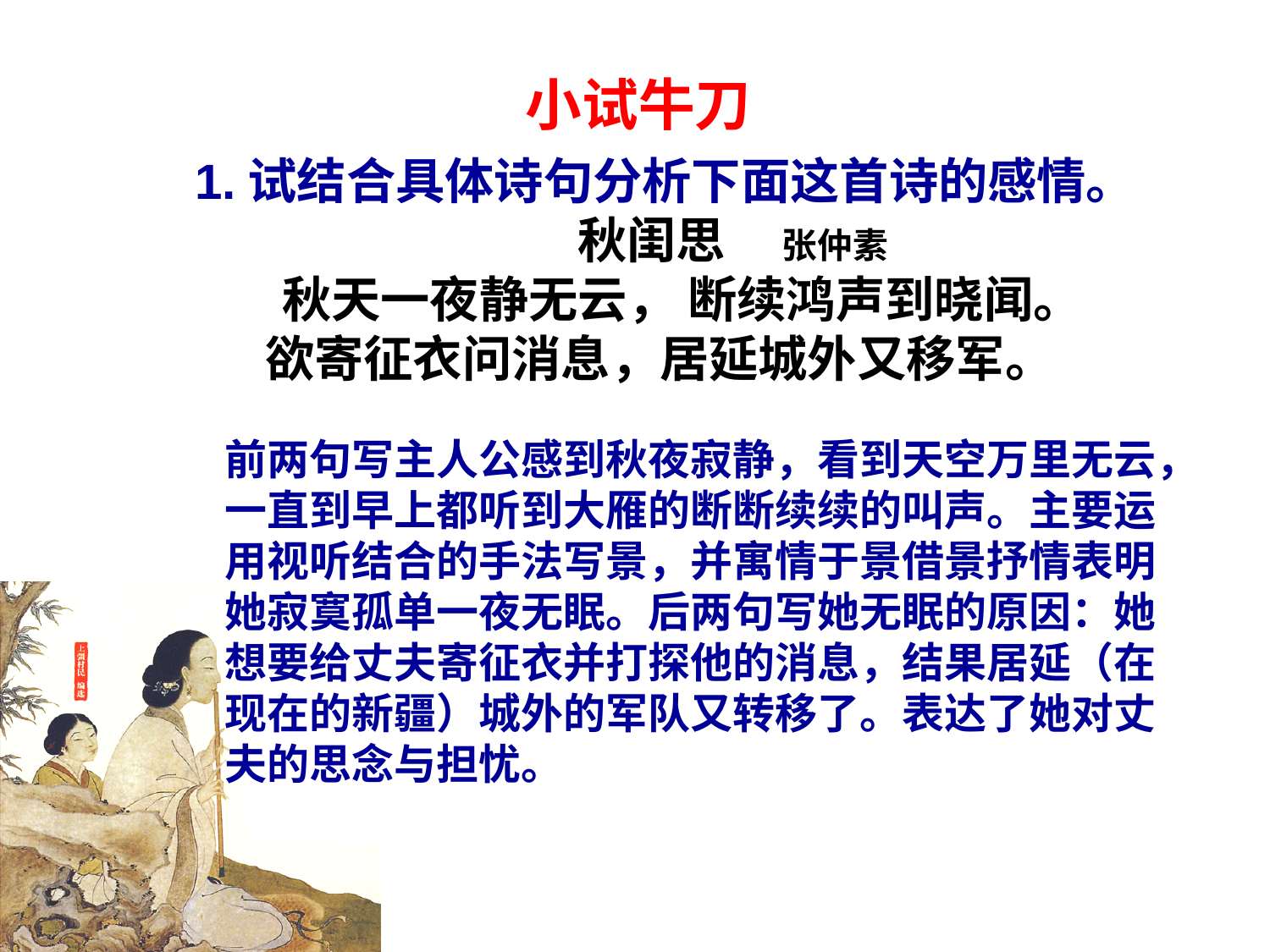

小试牛刀
1.试结合具体诗句分析下面这首诗的感情。
           秋闺思     张仲素
  秋天一夜静无云， 断续鸿声到晓闻。
 欲寄征衣问消息，居延城外又移军。
前两句写主人公感到秋夜寂静，看到天空万里无云，一直到早上都听到大雁的断断续续的叫声。主要运用视听结合的手法写景，并寓情于景借景抒情表明她寂寞孤单一夜无眠。后两句写她无眠的原因：她想要给丈夫寄征衣并打探他的消息，结果居延（在现在的新疆）城外的军队又转移了。表达了她对丈夫的思念与担忧。